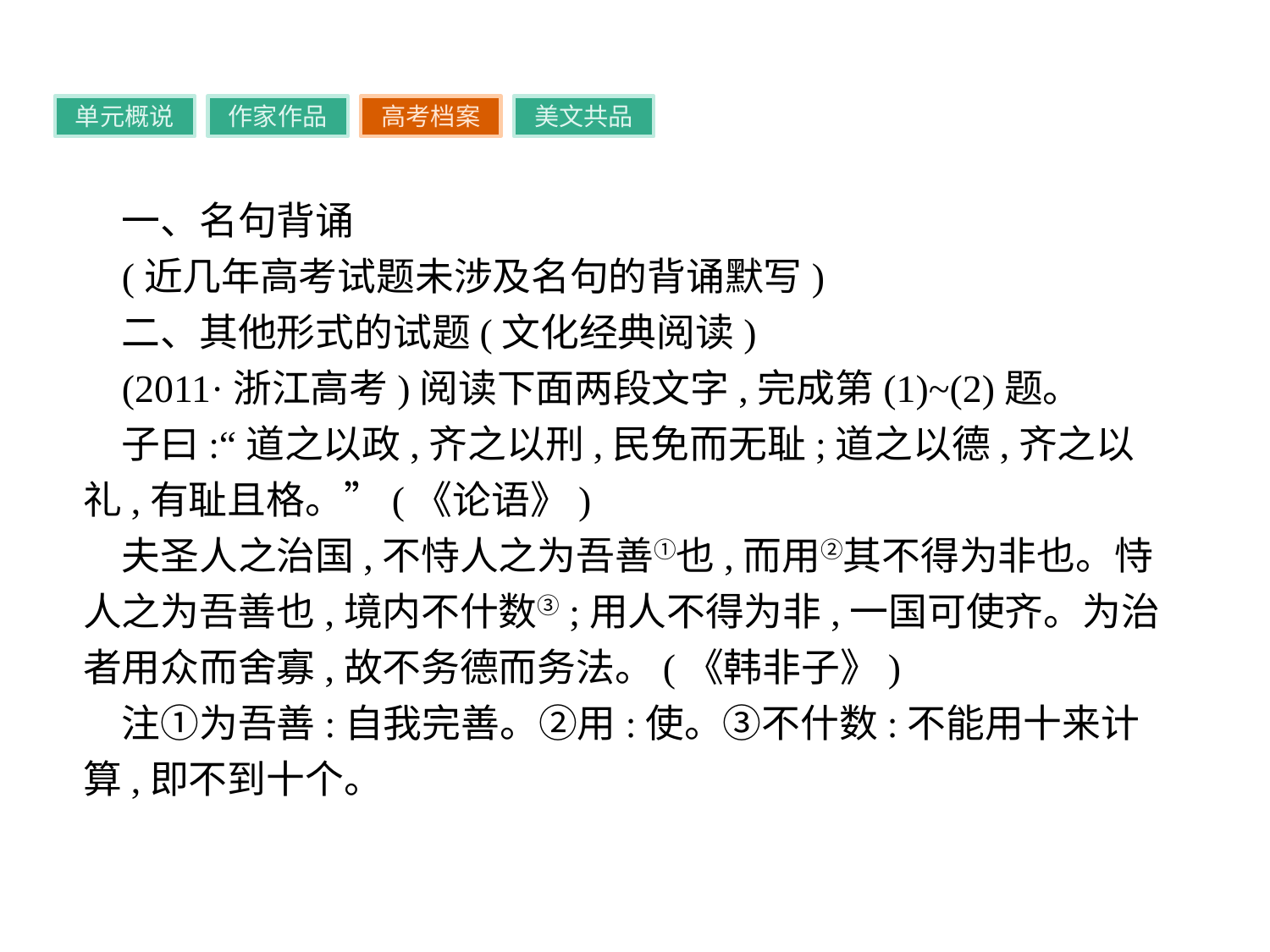

单元概说
作家作品
高考档案
美文共品
一、名句背诵
(近几年高考试题未涉及名句的背诵默写)
二、其他形式的试题(文化经典阅读)
(2011·浙江高考)阅读下面两段文字,完成第(1)~(2)题。
子曰:“道之以政,齐之以刑,民免而无耻;道之以德,齐之以礼,有耻且格。”(《论语》)
夫圣人之治国,不恃人之为吾善①也,而用②其不得为非也。恃人之为吾善也,境内不什数③;用人不得为非,一国可使齐。为治者用众而舍寡,故不务德而务法。(《韩非子》)
注①为吾善:自我完善。②用:使。③不什数:不能用十来计算,即不到十个。